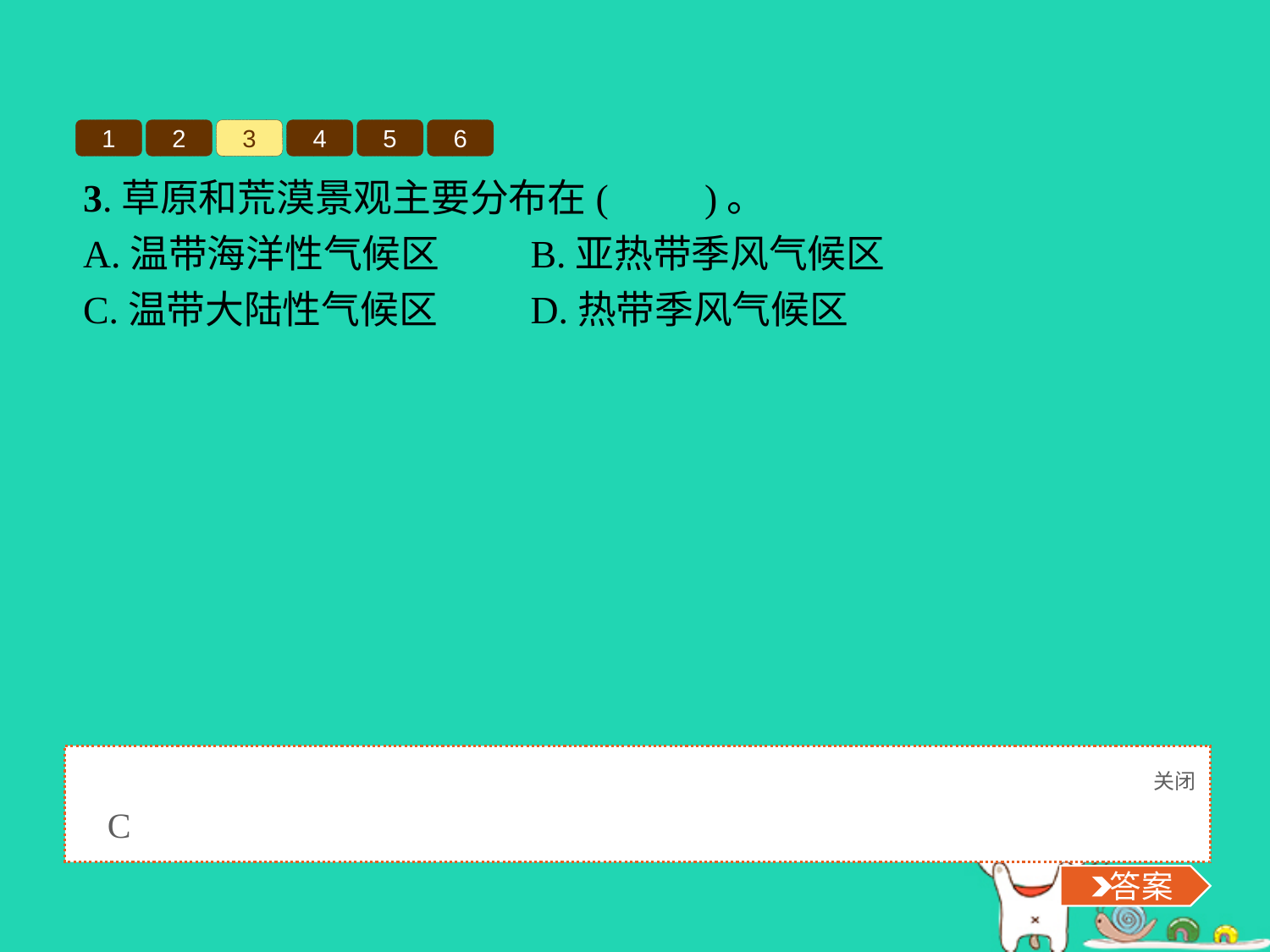

1
2
3
4
5
6
3.草原和荒漠景观主要分布在(　　)。
A.温带海洋性气候区	B.亚热带季风气候区
C.温带大陆性气候区	D.热带季风气候区

关闭
  答案

C
  答案